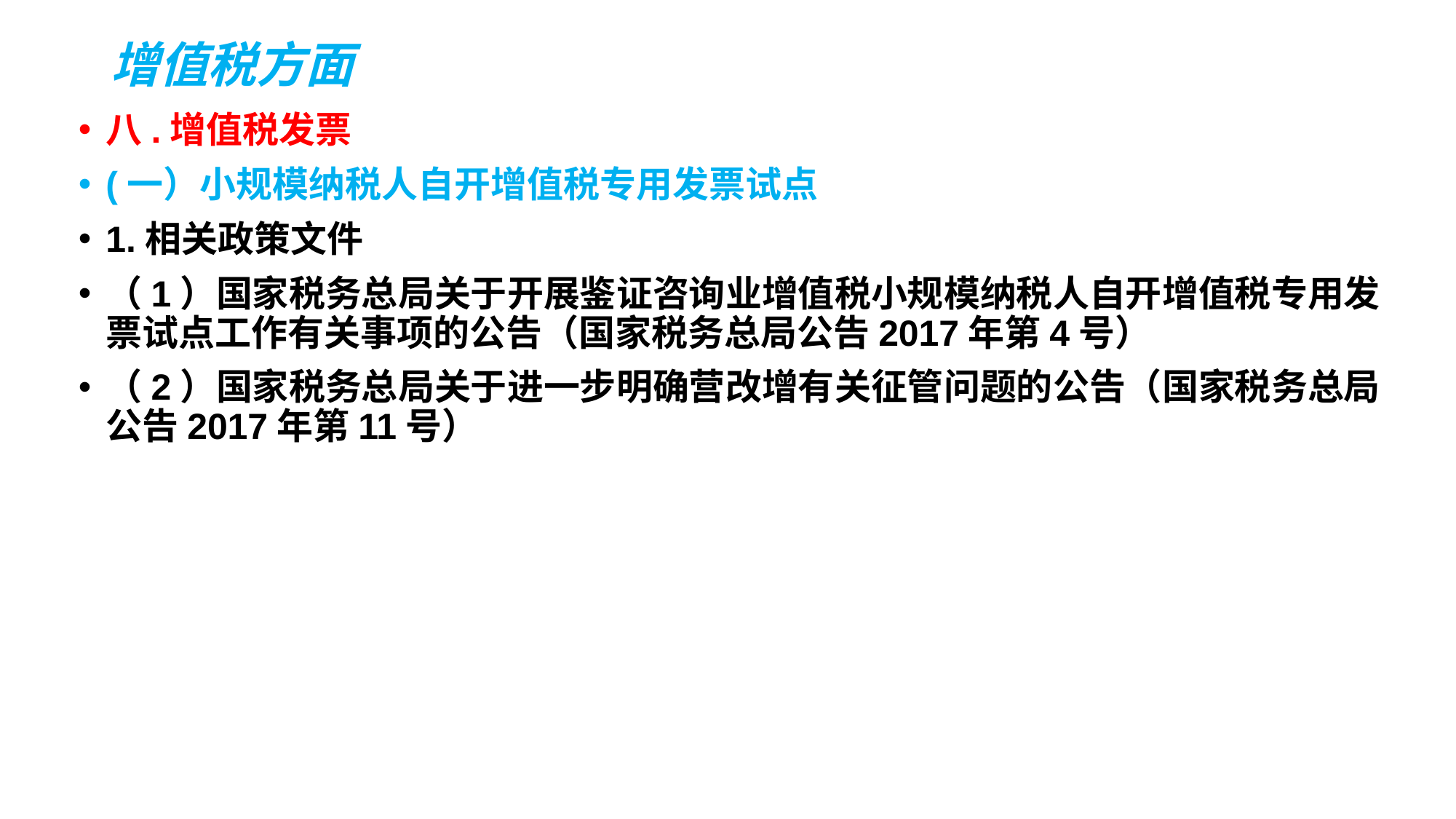

# 增值税方面
八.增值税发票
(一）小规模纳税人自开增值税专用发票试点
1.相关政策文件
（1）国家税务总局关于开展鉴证咨询业增值税小规模纳税人自开增值税专用发票试点工作有关事项的公告（国家税务总局公告2017年第4号）
（2）国家税务总局关于进一步明确营改增有关征管问题的公告（国家税务总局公告2017年第11号）